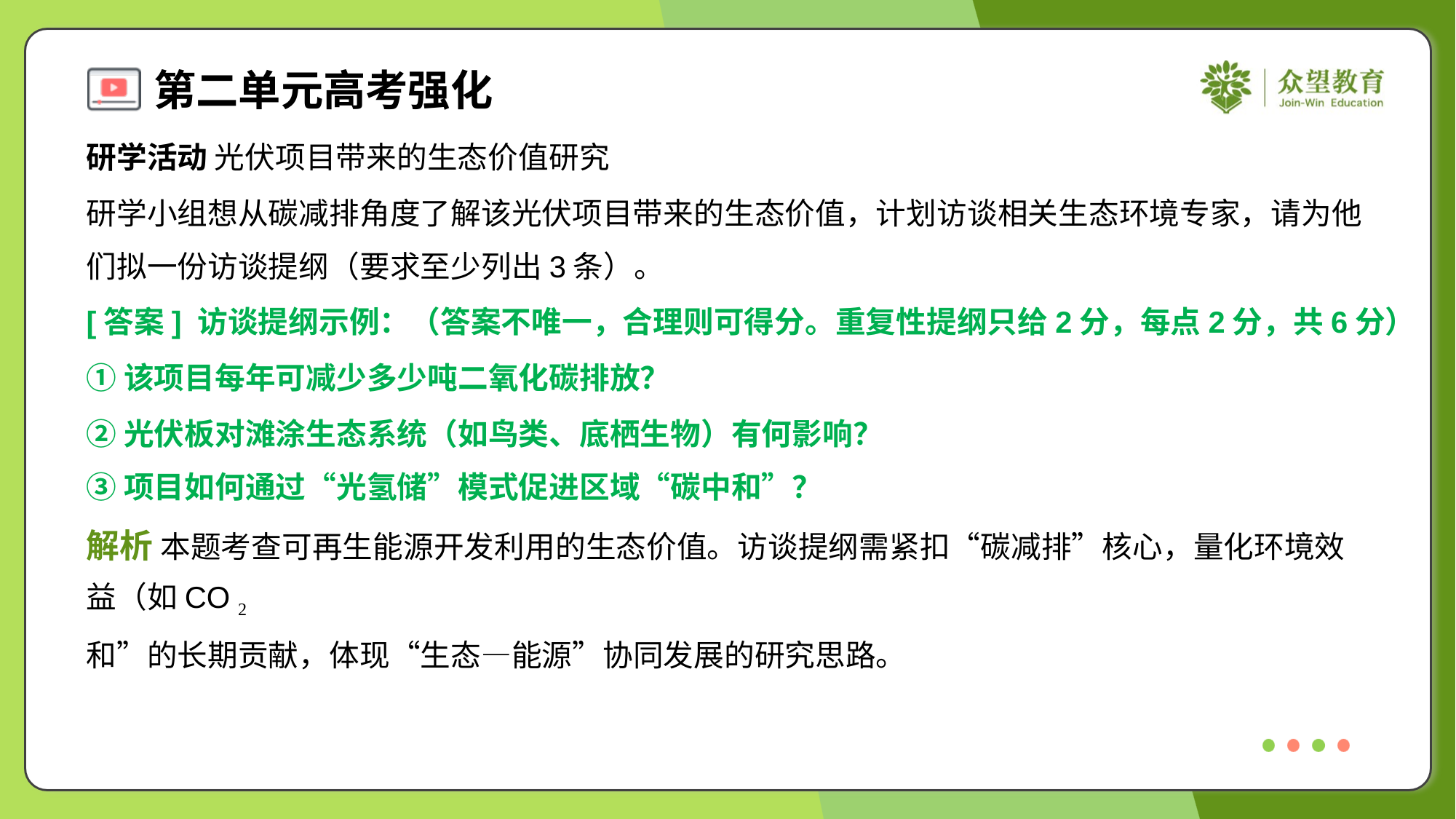

研学活动 光伏项目带来的生态价值研究
研学小组想从碳减排角度了解该光伏项目带来的生态价值，计划访谈相关生态环境专家，请为他
们拟一份访谈提纲（要求至少列出3条）。
[答案] 访谈提纲示例：（答案不唯一，合理则可得分。重复性提纲只给2分，每点2分，共6分）
①该项目每年可减少多少吨二氧化碳排放？
②光伏板对滩涂生态系统（如鸟类、底栖生物）有何影响？
③项目如何通过“光氢储”模式促进区域“碳中和”？
解析 本题考查可再生能源开发利用的生态价值。访谈提纲需紧扣“碳减排”核心，量化环境效
益（如CO 2 减排量），同时关注项目对局部生态的潜在影响；此外，需探讨该技术模式对“碳中
和”的长期贡献，体现“生态—能源”协同发展的研究思路。